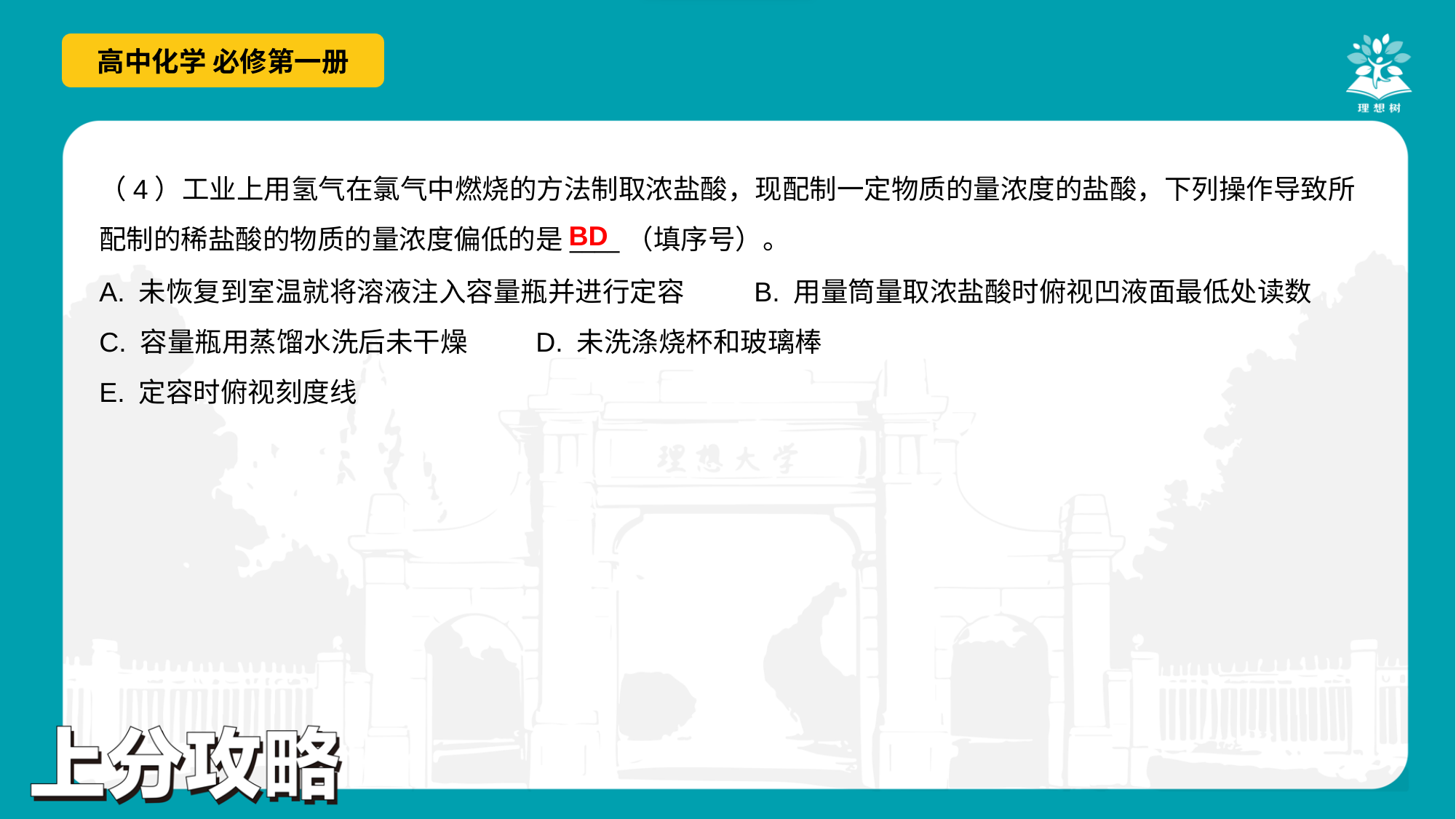

（4）工业上用氢气在氯气中燃烧的方法制取浓盐酸，现配制一定物质的量浓度的盐酸，下列操作导致所
配制的稀盐酸的物质的量浓度偏低的是____（填序号）。
BD
A. 未恢复到室温就将溶液注入容量瓶并进行定容	B. 用量筒量取浓盐酸时俯视凹液面最低处读数
C. 容量瓶用蒸馏水洗后未干燥	D. 未洗涤烧杯和玻璃棒
E. 定容时俯视刻度线